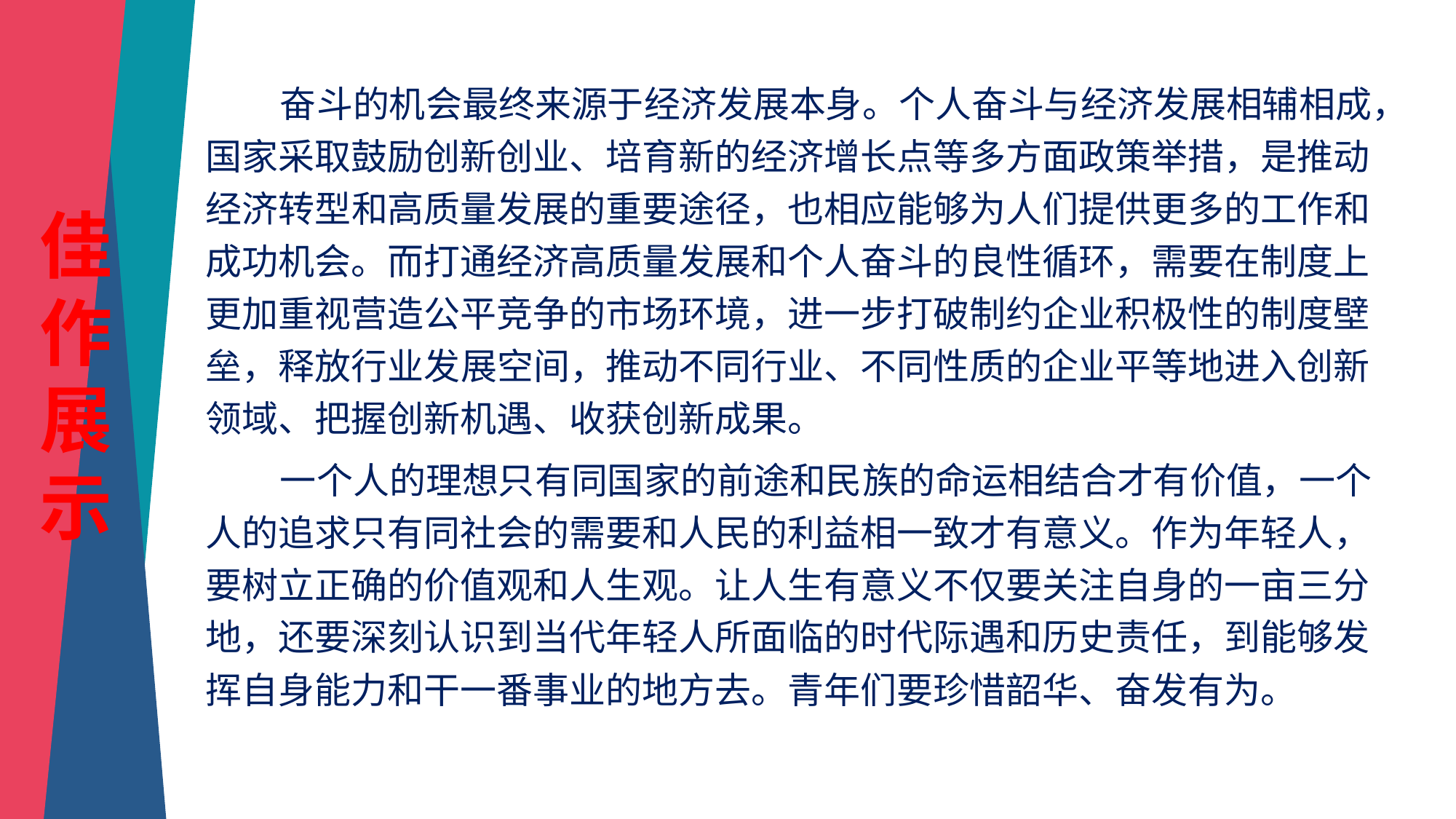

奋斗的机会最终来源于经济发展本身。个人奋斗与经济发展相辅相成，国家采取鼓励创新创业、培育新的经济增长点等多方面政策举措，是推动经济转型和高质量发展的重要途径，也相应能够为人们提供更多的工作和成功机会。而打通经济高质量发展和个人奋斗的良性循环，需要在制度上更加重视营造公平竞争的市场环境，进一步打破制约企业积极性的制度壁垒，释放行业发展空间，推动不同行业、不同性质的企业平等地进入创新领域、把握创新机遇、收获创新成果。
        一个人的理想只有同国家的前途和民族的命运相结合才有价值，一个人的追求只有同社会的需要和人民的利益相一致才有意义。作为年轻人，要树立正确的价值观和人生观。让人生有意义不仅要关注自身的一亩三分地，还要深刻认识到当代年轻人所面临的时代际遇和历史责任，到能够发挥自身能力和干一番事业的地方去。青年们要珍惜韶华、奋发有为。
佳作展示